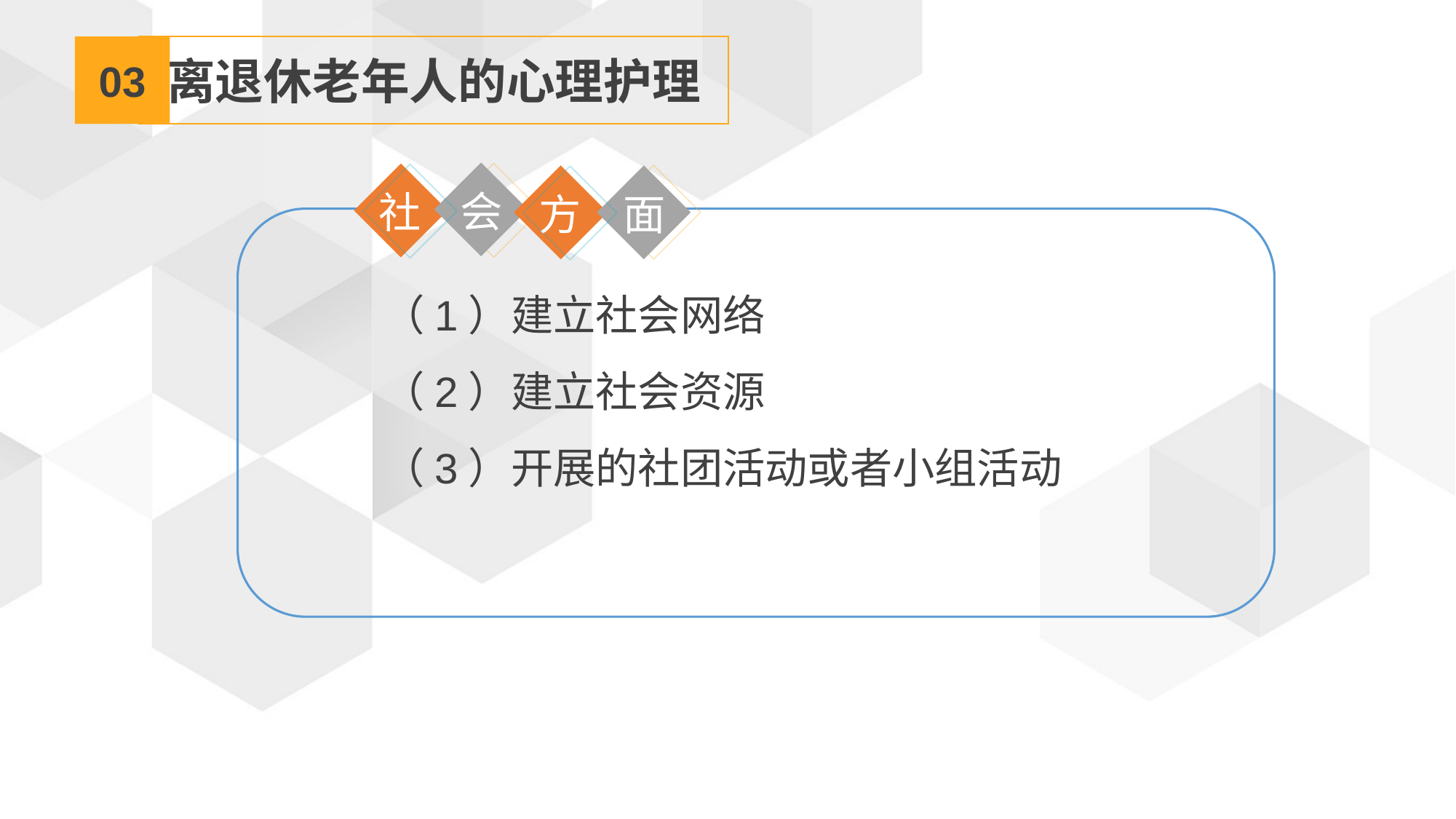

03
离退休老年人的心理护理

会

社

方

面

（1）建立社会网络
（2）建立社会资源
（3）开展的社团活动或者小组活动